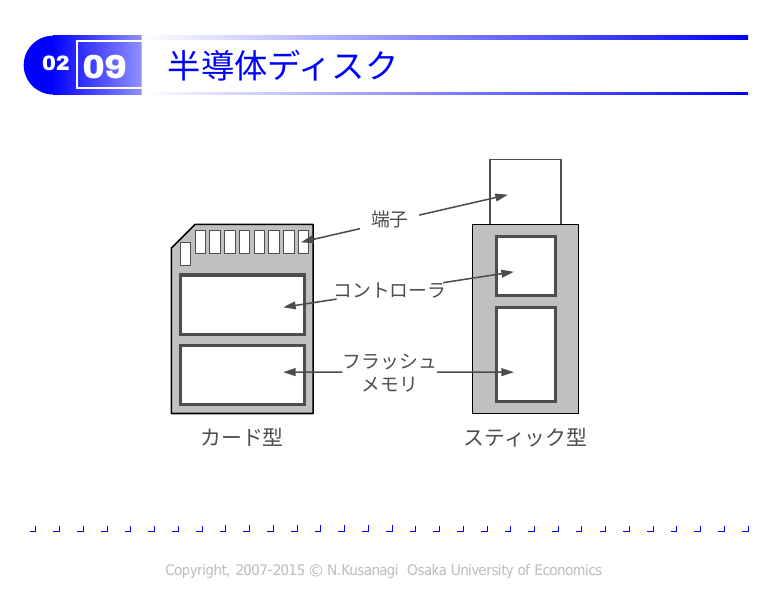

# 09   半導体ディスク

端子

コントローラ
フラッシュ
メモリ

カード型
スティック型